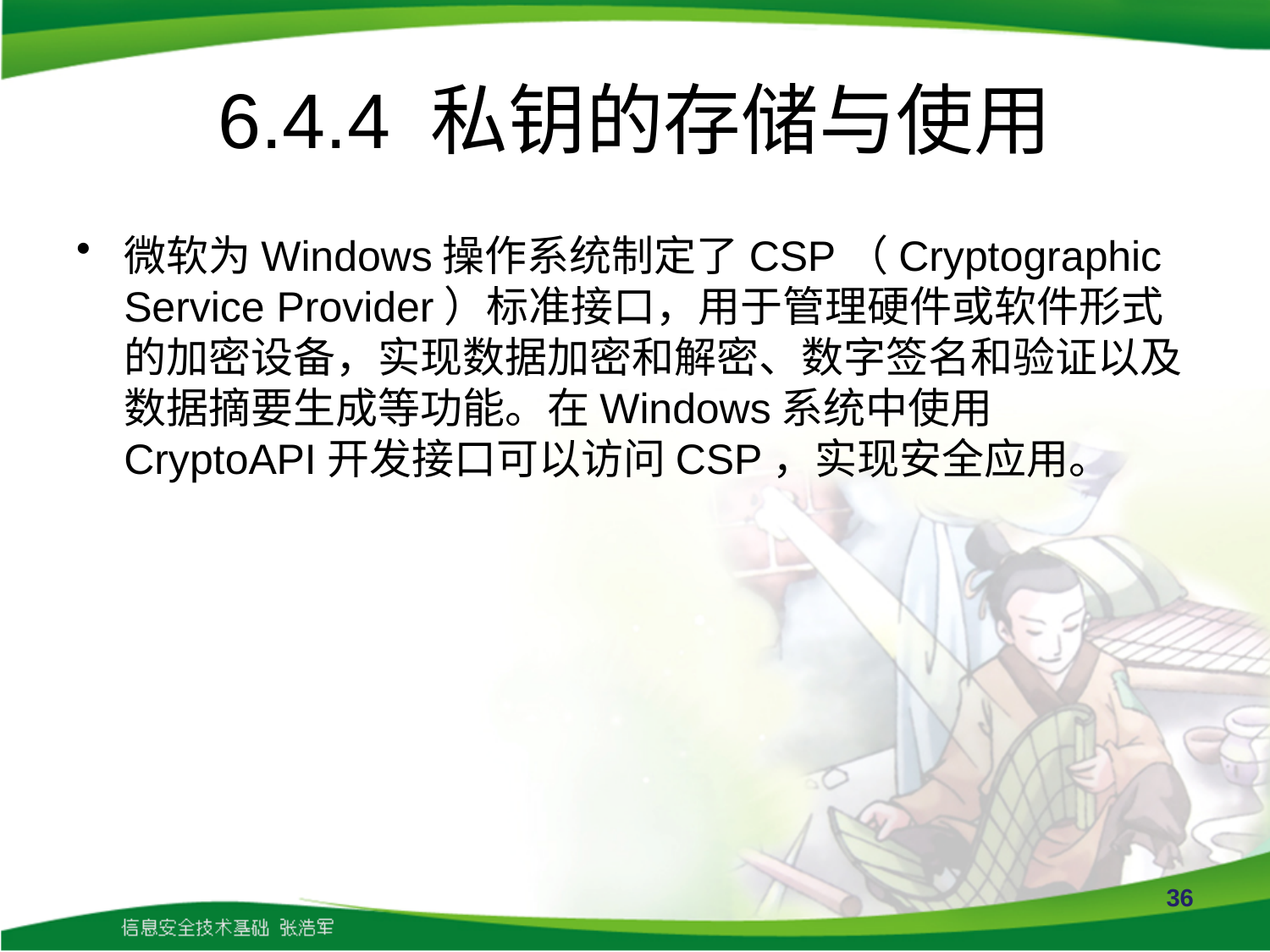

# 6.4.4 私钥的存储与使用
微软为Windows操作系统制定了CSP（Cryptographic Service Provider）标准接口，用于管理硬件或软件形式的加密设备，实现数据加密和解密、数字签名和验证以及数据摘要生成等功能。在Windows系统中使用CryptoAPI开发接口可以访问CSP，实现安全应用。
36